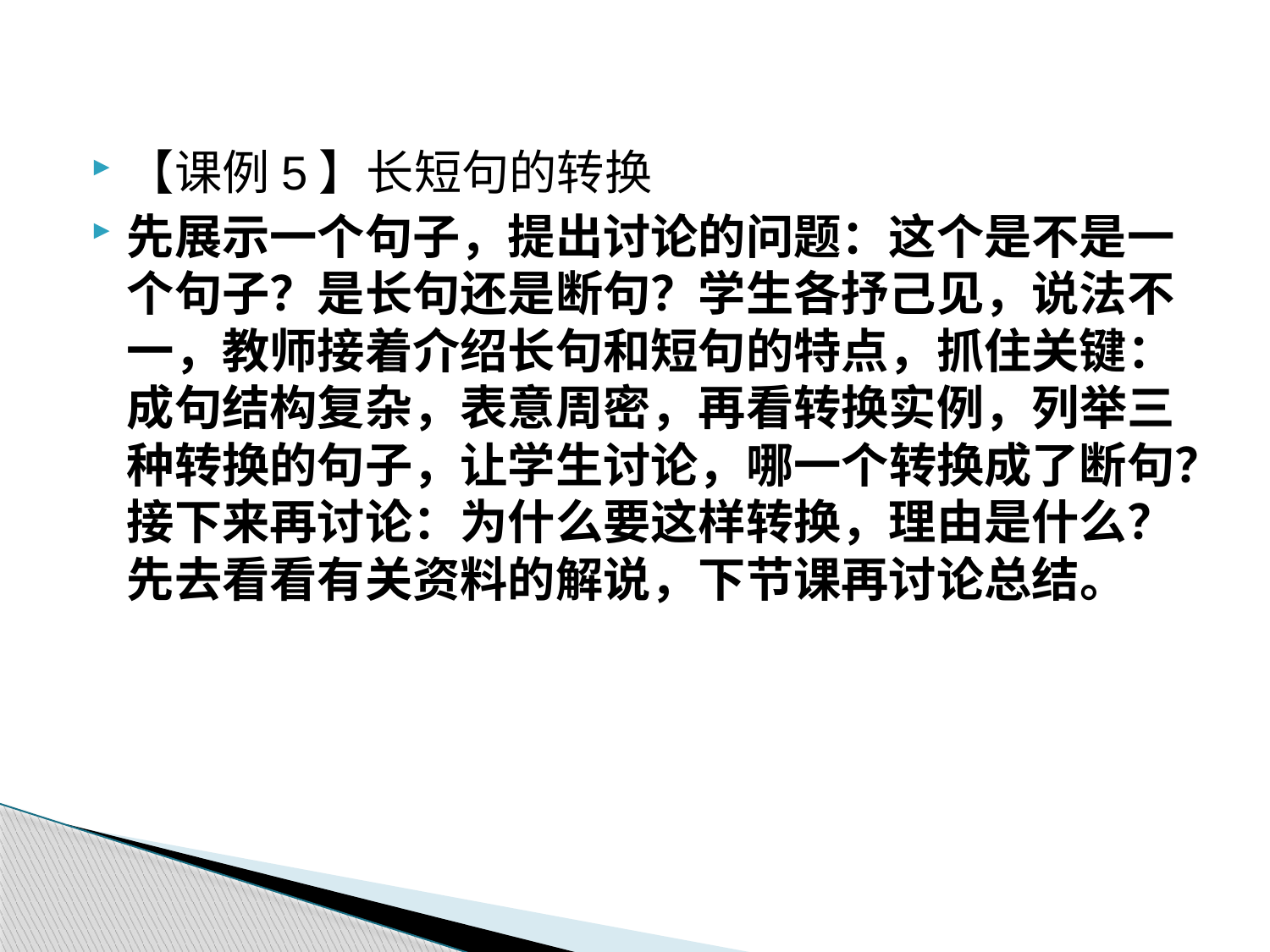

【课例5】长短句的转换
先展示一个句子，提出讨论的问题：这个是不是一个句子？是长句还是断句？学生各抒己见，说法不一，教师接着介绍长句和短句的特点，抓住关键：成句结构复杂，表意周密，再看转换实例，列举三种转换的句子，让学生讨论，哪一个转换成了断句？接下来再讨论：为什么要这样转换，理由是什么？先去看看有关资料的解说，下节课再讨论总结。